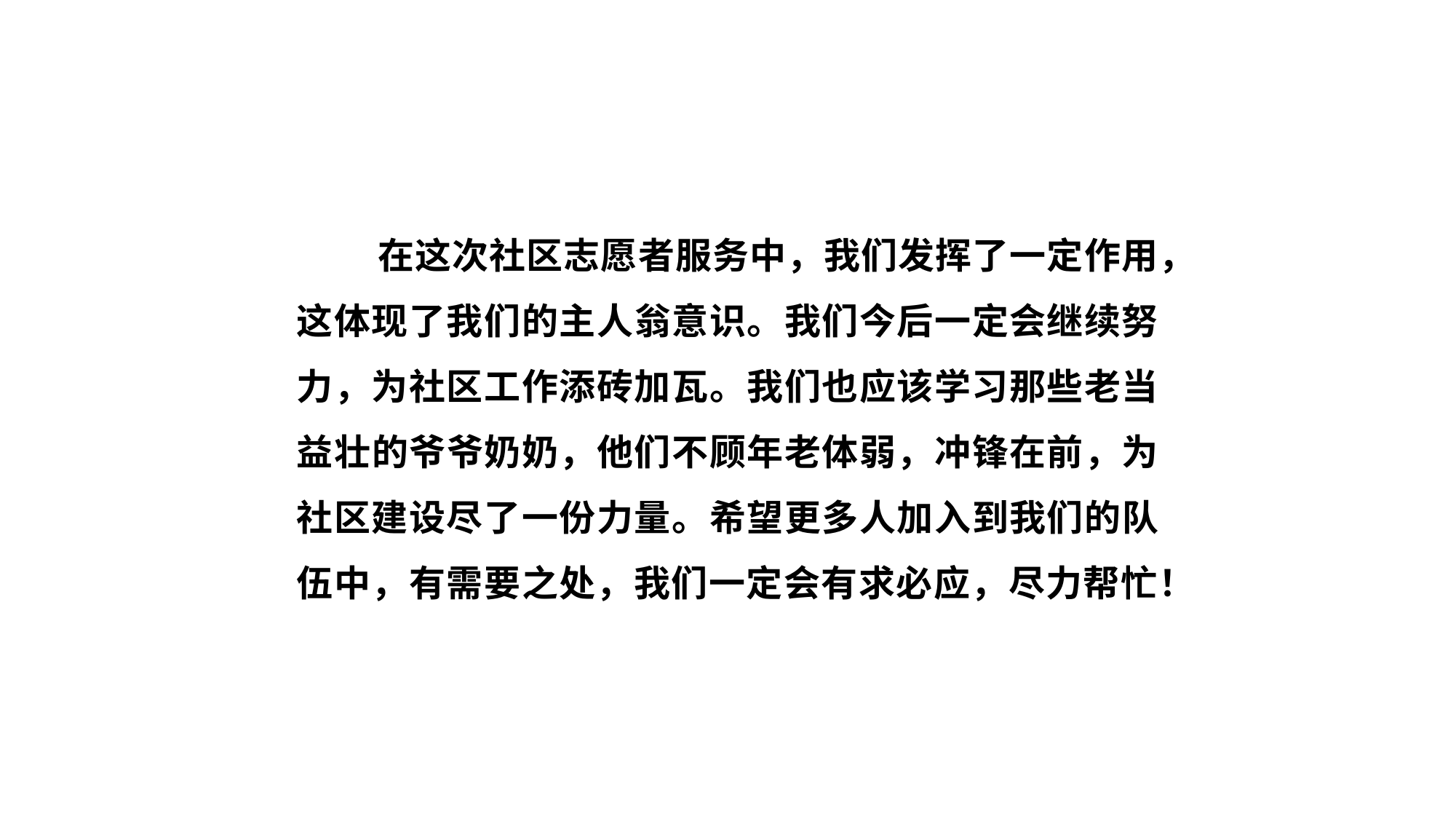

在这次社区志愿者服务中，我们发挥了一定作用，这体现了我们的主人翁意识。我们今后一定会继续努力，为社区工作添砖加瓦。我们也应该学习那些老当益壮的爷爷奶奶，他们不顾年老体弱，冲锋在前，为社区建设尽了一份力量。希望更多人加入到我们的队伍中，有需要之处，我们一定会有求必应，尽力帮忙！